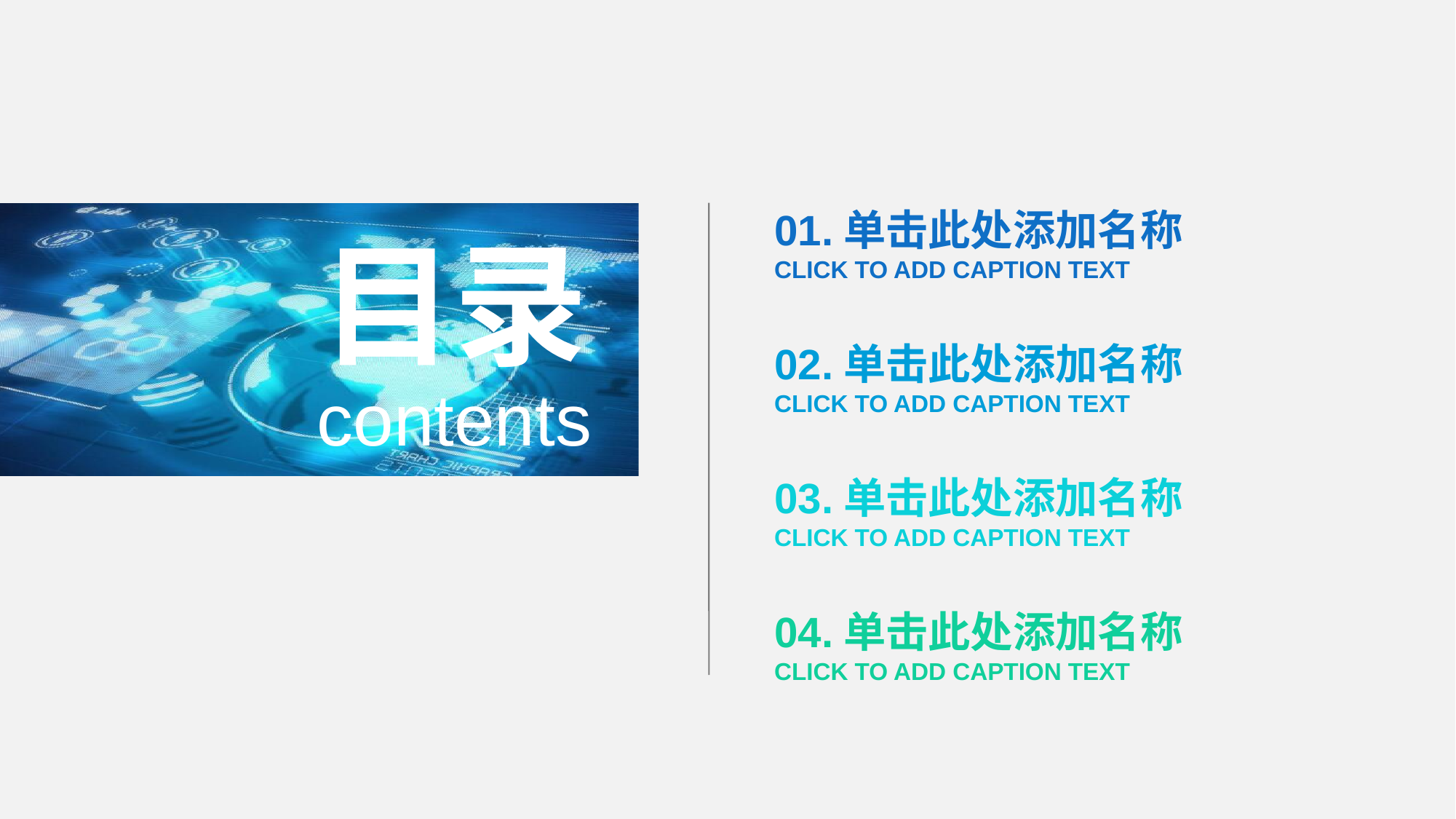

01.单击此处添加名称
CLICK TO ADD CAPTION TEXT

目录
02.单击此处添加名称
CLICK TO ADD CAPTION TEXT
contents
03.单击此处添加名称
CLICK TO ADD CAPTION TEXT
04.单击此处添加名称
CLICK TO ADD CAPTION TEXT